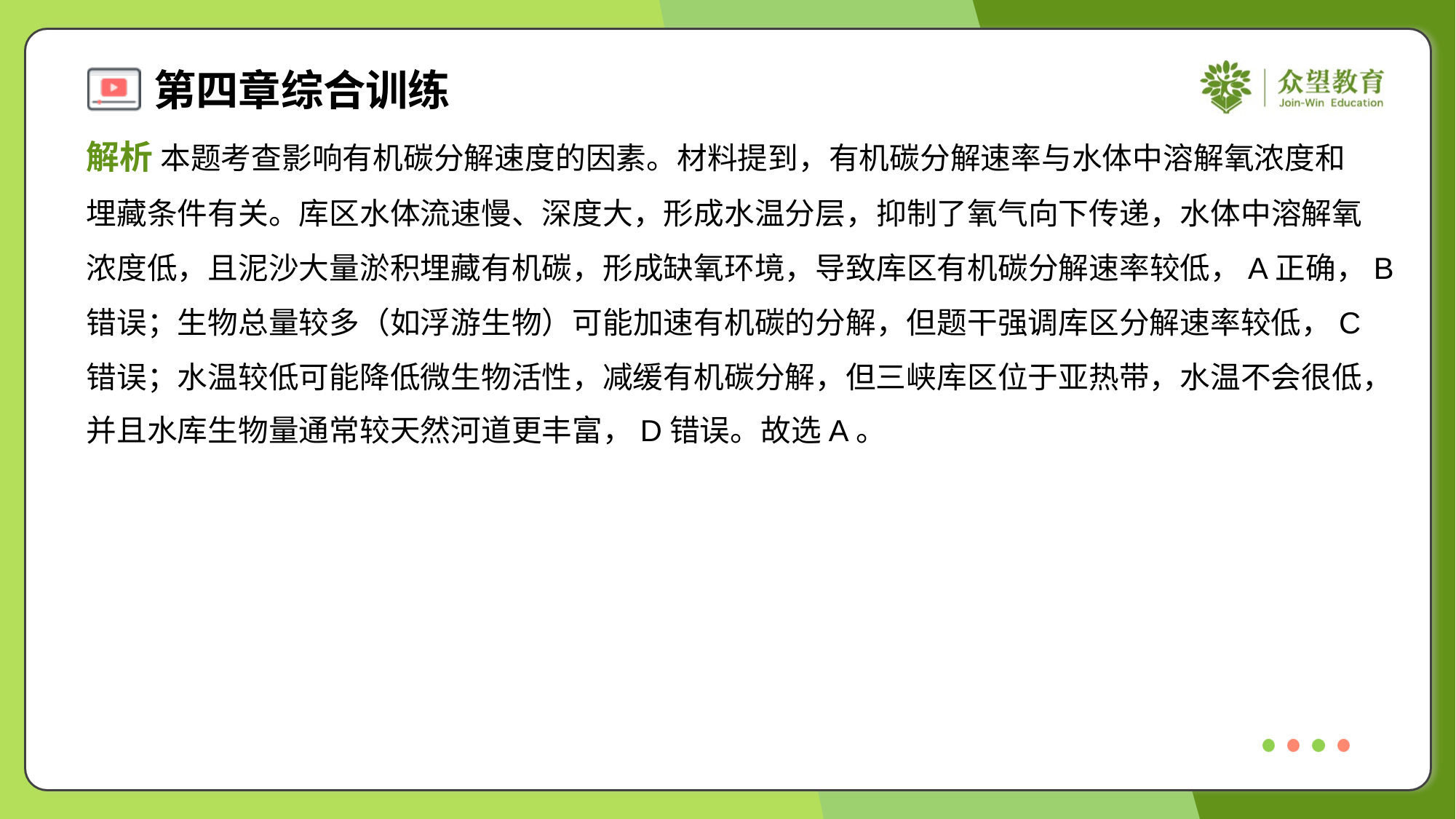

解析 本题考查影响有机碳分解速度的因素。材料提到，有机碳分解速率与水体中溶解氧浓度和
埋藏条件有关。库区水体流速慢、深度大，形成水温分层，抑制了氧气向下传递，水体中溶解氧
浓度低，且泥沙大量淤积埋藏有机碳，形成缺氧环境，导致库区有机碳分解速率较低，A正确，B
错误；生物总量较多（如浮游生物）可能加速有机碳的分解，但题干强调库区分解速率较低，C
错误；水温较低可能降低微生物活性，减缓有机碳分解，但三峡库区位于亚热带，水温不会很低，
并且水库生物量通常较天然河道更丰富，D错误。故选A。